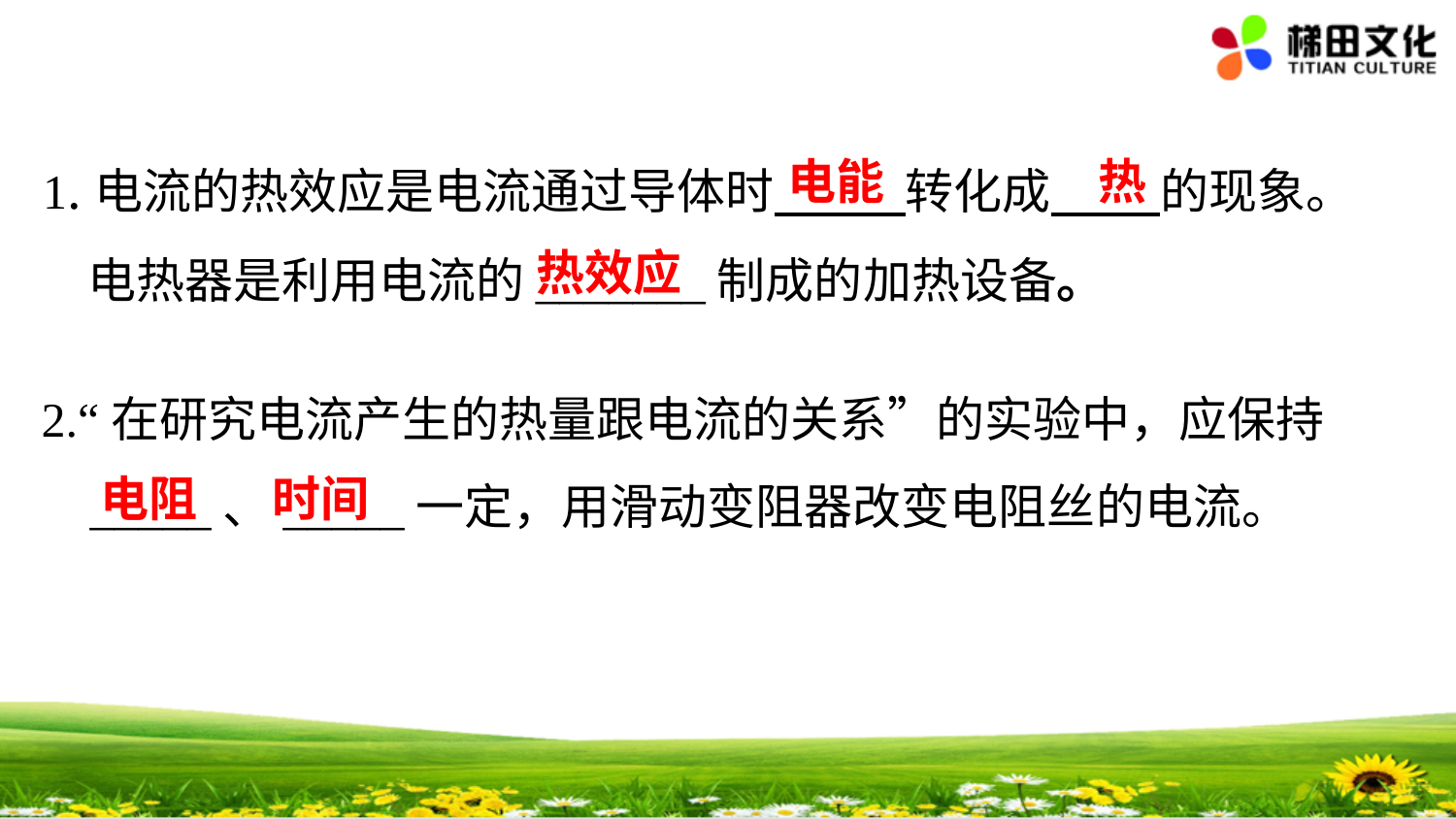

1.电流的热效应是电流通过导体时            转化成          的现象。
   电热器是利用电流的_______制成的加热设备。
电能
热
热效应
2.“在研究电流产生的热量跟电流的关系”的实验中，应保持
    _____、_____一定，用滑动变阻器改变电阻丝的电流。
电阻
时间